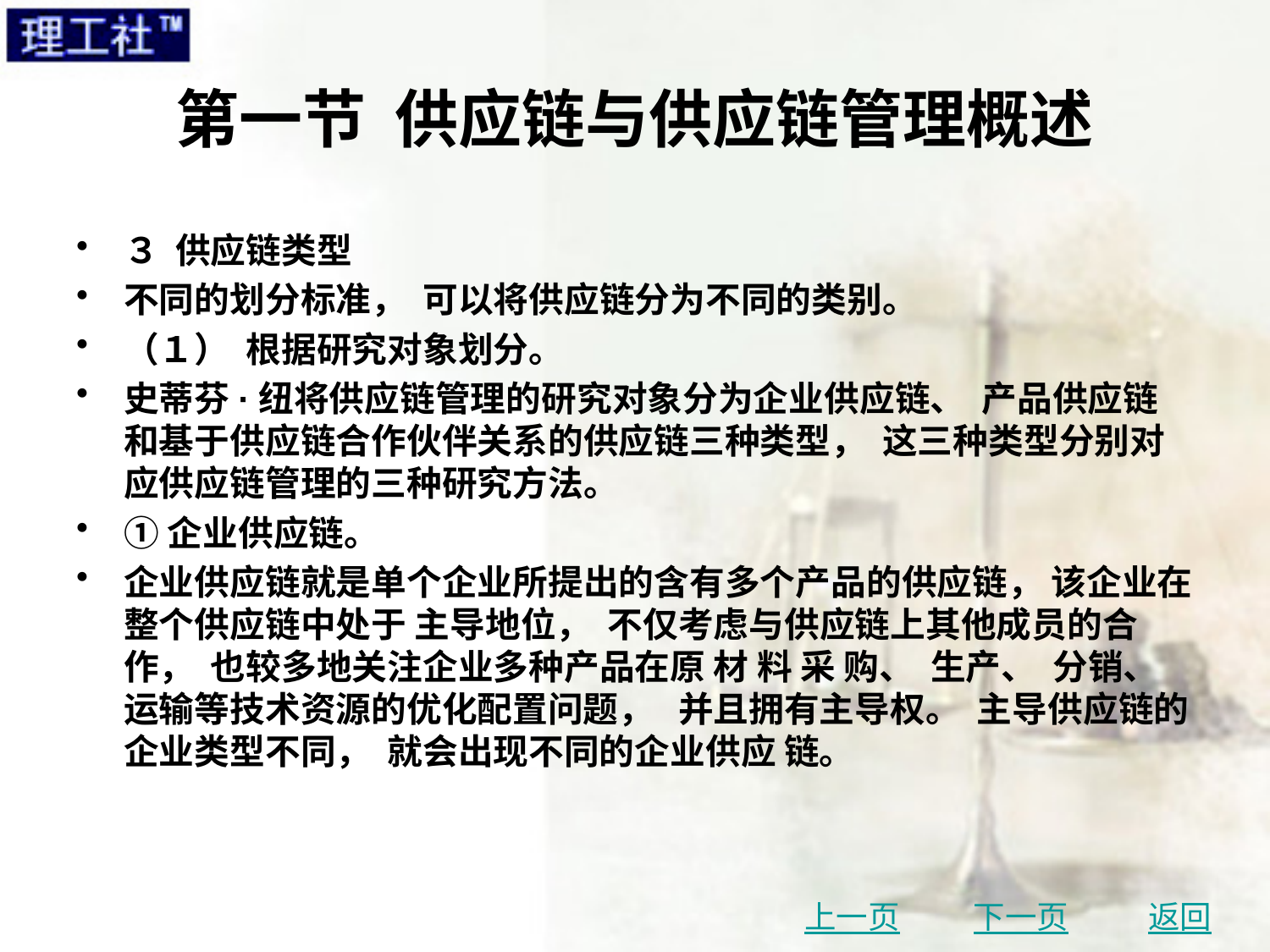

# 第一节  供应链与供应链管理概述
３  供应链类型
不同的划分标准，  可以将供应链分为不同的类别。
（１）  根据研究对象划分。
史蒂芬·纽将供应链管理的研究对象分为企业供应链、  产品供应链和基于供应链合作伙伴关系的供应链三种类型，  这三种类型分别对应供应链管理的三种研究方法。
①企业供应链。
企业供应链就是单个企业所提出的含有多个产品的供应链， 该企业在整个供应链中处于 主导地位，  不仅考虑与供应链上其他成员的合作，  也较多地关注企业多种产品在原 材 料 采 购、  生产、  分销、  运输等技术资源的优化配置问题，   并且拥有主导权。  主导供应链的企业类型不同，  就会出现不同的企业供应 链。
上一页
下一页
返回